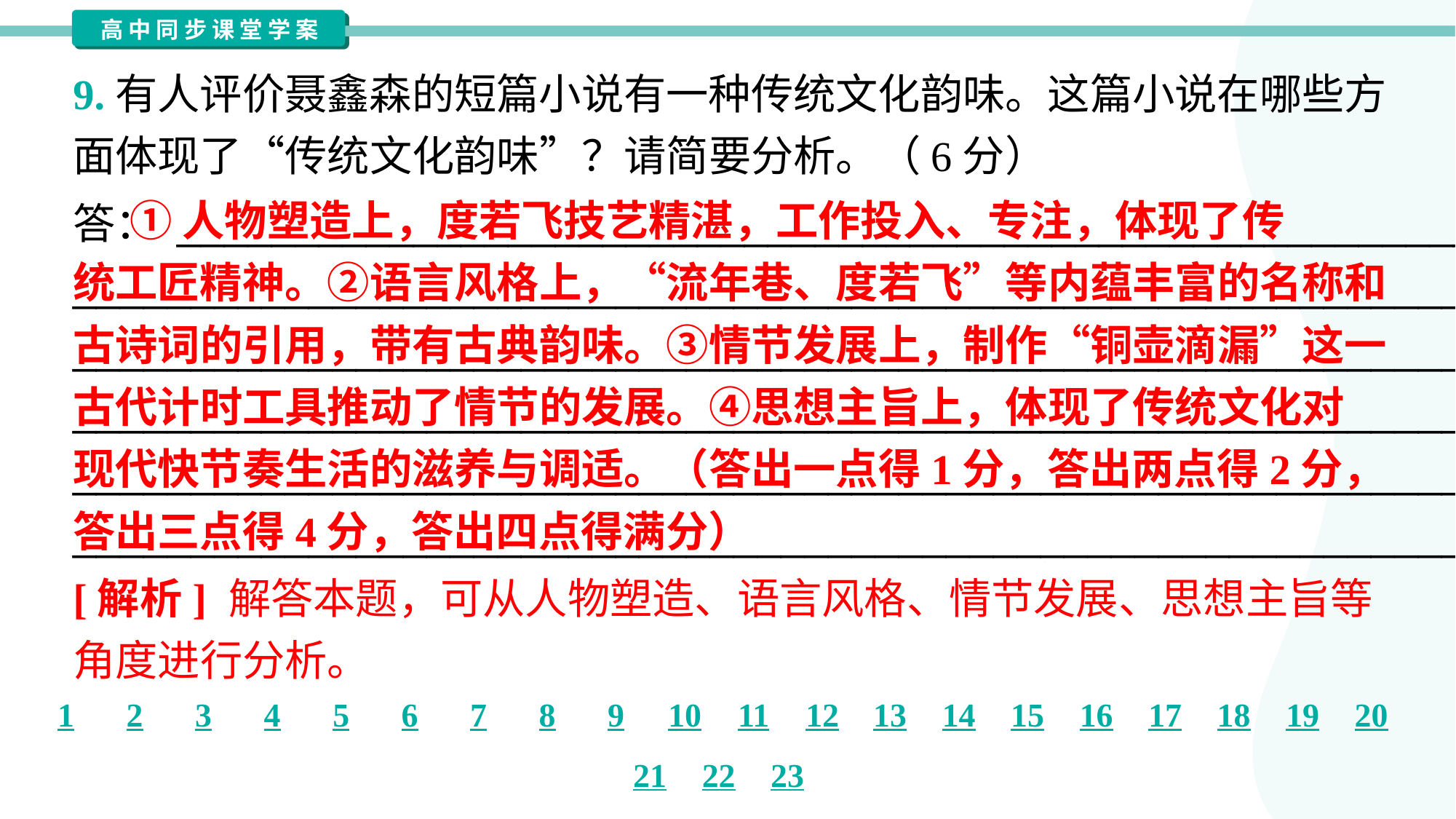

9.有人评价聂鑫森的短篇小说有一种传统文化韵味。这篇小说在哪些方
面体现了“传统文化韵味”？请简要分析。（6分）
      ①人物塑造上，度若飞技艺精湛，工作投入、专注，体现了传
统工匠精神。②语言风格上，“流年巷、度若飞”等内蕴丰富的名称和
古诗词的引用，带有古典韵味。③情节发展上，制作“铜壶滴漏”这一
古代计时工具推动了情节的发展。④思想主旨上，体现了传统文化对
现代快节奏生活的滋养与调适。（答出一点得1分，答出两点得2分，
答出三点得4分，答出四点得满分）
答： ________________________________________________________
_____________________________________________________________
_____________________________________________________________
_____________________________________________________________
_____________________________________________________________
_____________________________________________________________
[解析] 解答本题，可从人物塑造、语言风格、情节发展、思想主旨等
角度进行分析。